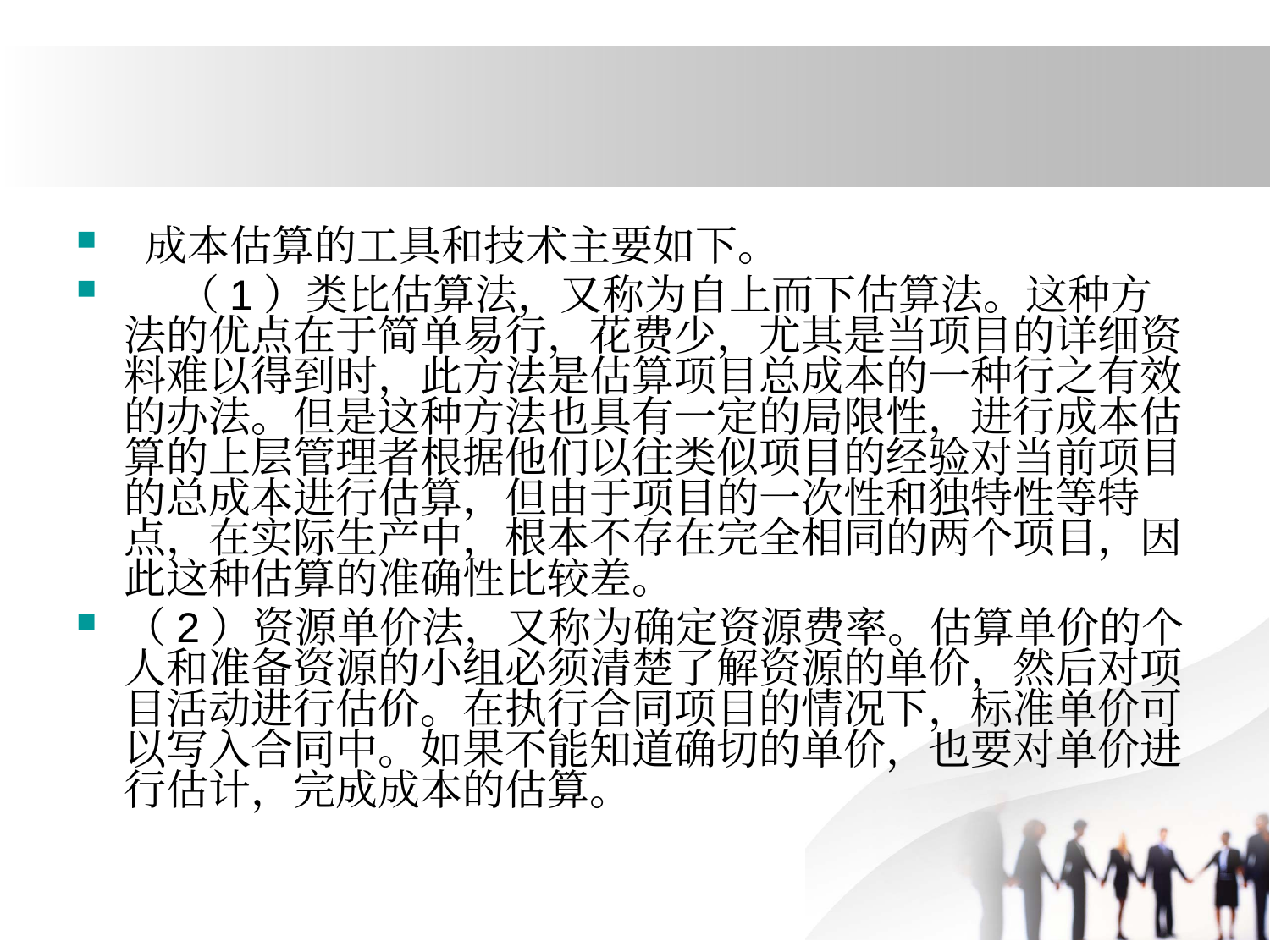

#
 成本估算的工具和技术主要如下。
    （1）类比估算法，又称为自上而下估算法。这种方法的优点在于简单易行，花费少，尤其是当项目的详细资料难以得到时，此方法是估算项目总成本的一种行之有效的办法。但是这种方法也具有一定的局限性，进行成本估算的上层管理者根据他们以往类似项目的经验对当前项目的总成本进行估算，但由于项目的一次性和独特性等特点，在实际生产中，根本不存在完全相同的两个项目，因此这种估算的准确性比较差。
（2）资源单价法，又称为确定资源费率。估算单价的个人和准备资源的小组必须清楚了解资源的单价，然后对项目活动进行估价。在执行合同项目的情况下，标准单价可以写入合同中。如果不能知道确切的单价，也要对单价进行估计，完成成本的估算。